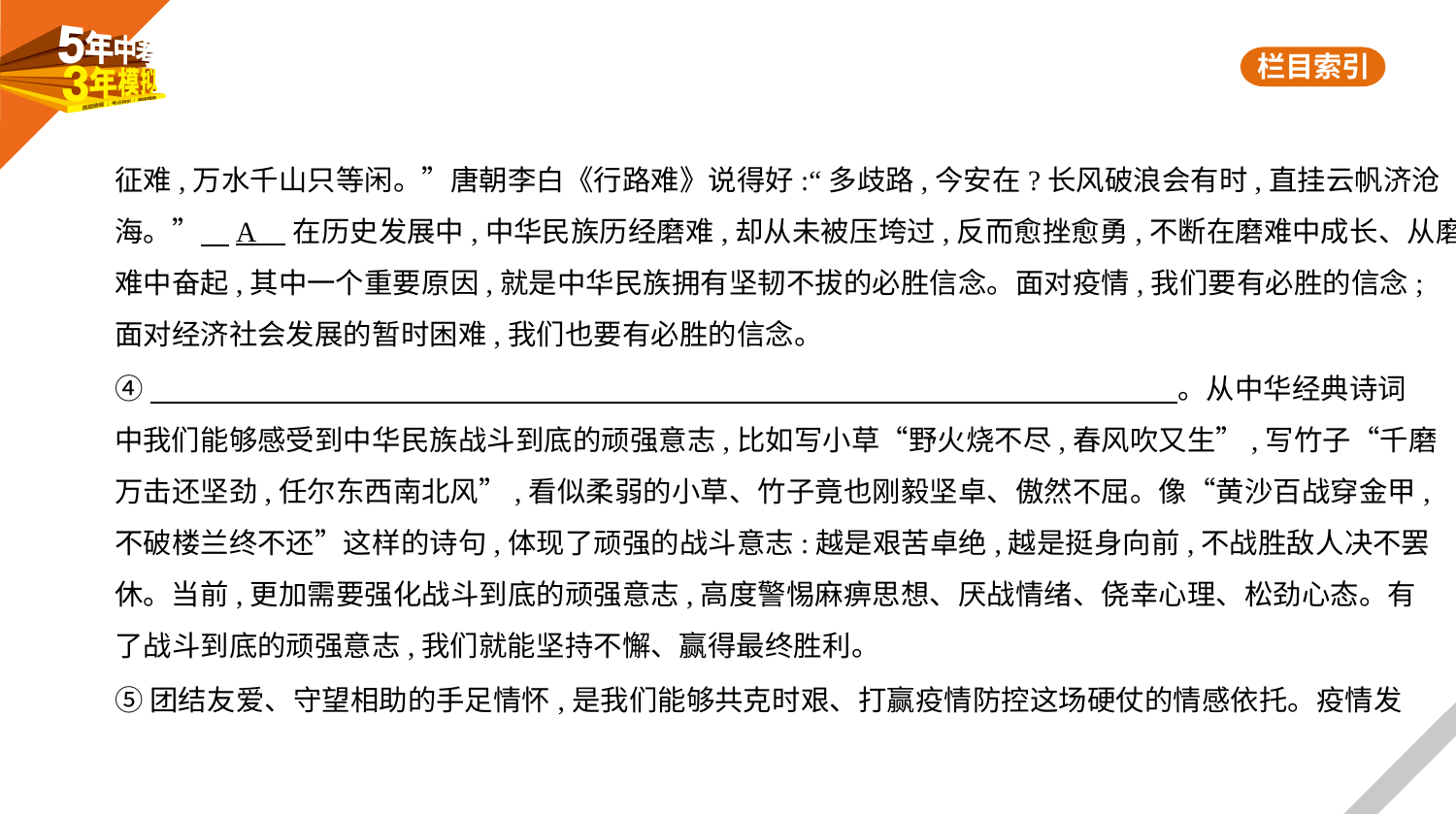

征难,万水千山只等闲。”唐朝李白《行路难》说得好:“多歧路,今安在?长风破浪会有时,直挂云帆济沧
海。”　A    在历史发展中,中华民族历经磨难,却从未被压垮过,反而愈挫愈勇,不断在磨难中成长、从磨
难中奋起,其中一个重要原因,就是中华民族拥有坚韧不拔的必胜信念。面对疫情,我们要有必胜的信念;
面对经济社会发展的暂时困难,我们也要有必胜的信念。
④　　　　　　　　　　　　　　　　　　　　　　　　　　　　　　　　　　　    。从中华经典诗词
中我们能够感受到中华民族战斗到底的顽强意志,比如写小草“野火烧不尽,春风吹又生”,写竹子“千磨
万击还坚劲,任尔东西南北风”,看似柔弱的小草、竹子竟也刚毅坚卓、傲然不屈。像“黄沙百战穿金甲,
不破楼兰终不还”这样的诗句,体现了顽强的战斗意志:越是艰苦卓绝,越是挺身向前,不战胜敌人决不罢
休。当前,更加需要强化战斗到底的顽强意志,高度警惕麻痹思想、厌战情绪、侥幸心理、松劲心态。有
了战斗到底的顽强意志,我们就能坚持不懈、赢得最终胜利。
⑤团结友爱、守望相助的手足情怀,是我们能够共克时艰、打赢疫情防控这场硬仗的情感依托。疫情发